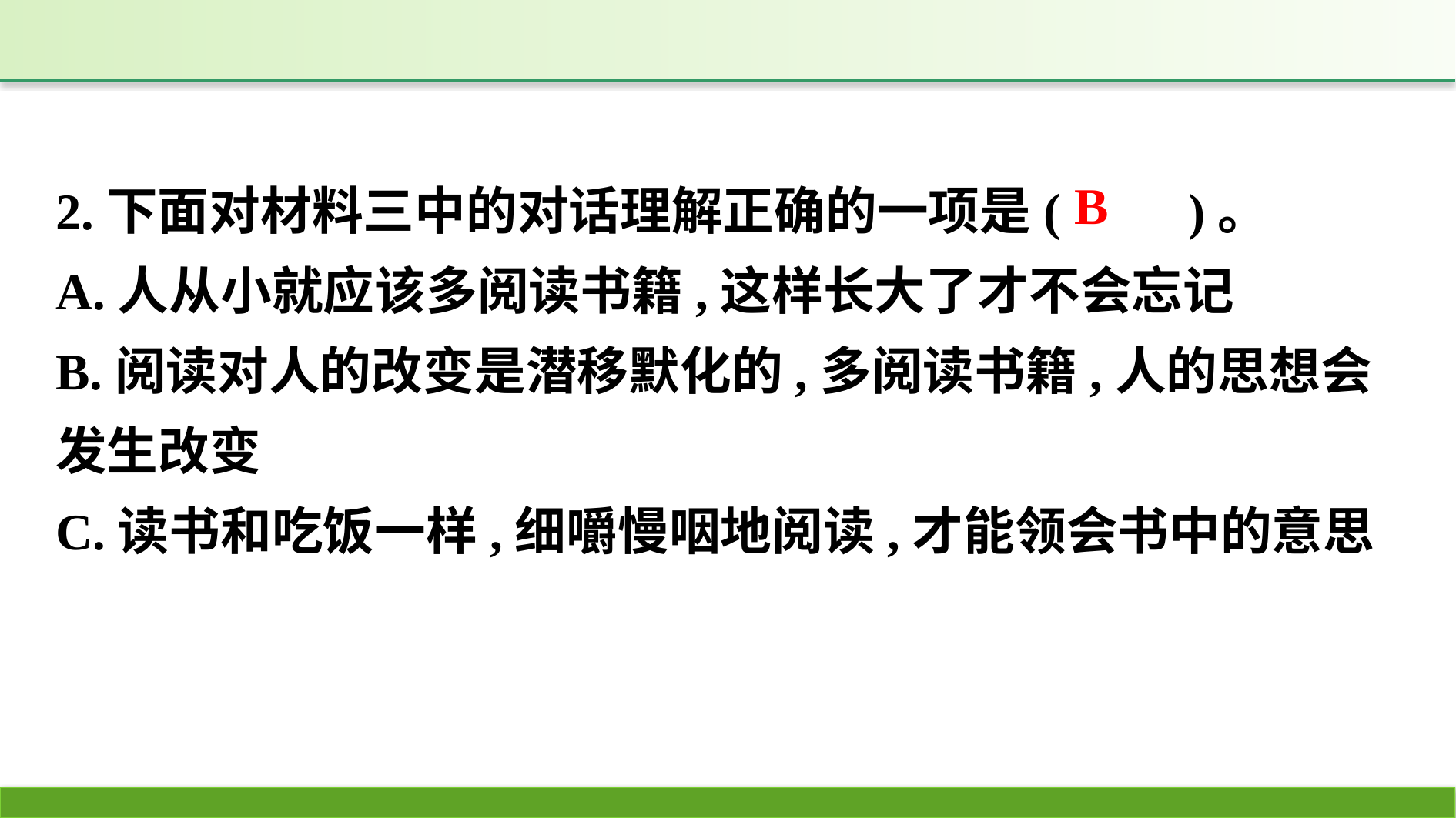

2.下面对材料三中的对话理解正确的一项是(　　)。
A.人从小就应该多阅读书籍,这样长大了才不会忘记
B.阅读对人的改变是潜移默化的,多阅读书籍,人的思想会发生改变
C.读书和吃饭一样,细嚼慢咽地阅读,才能领会书中的意思
B